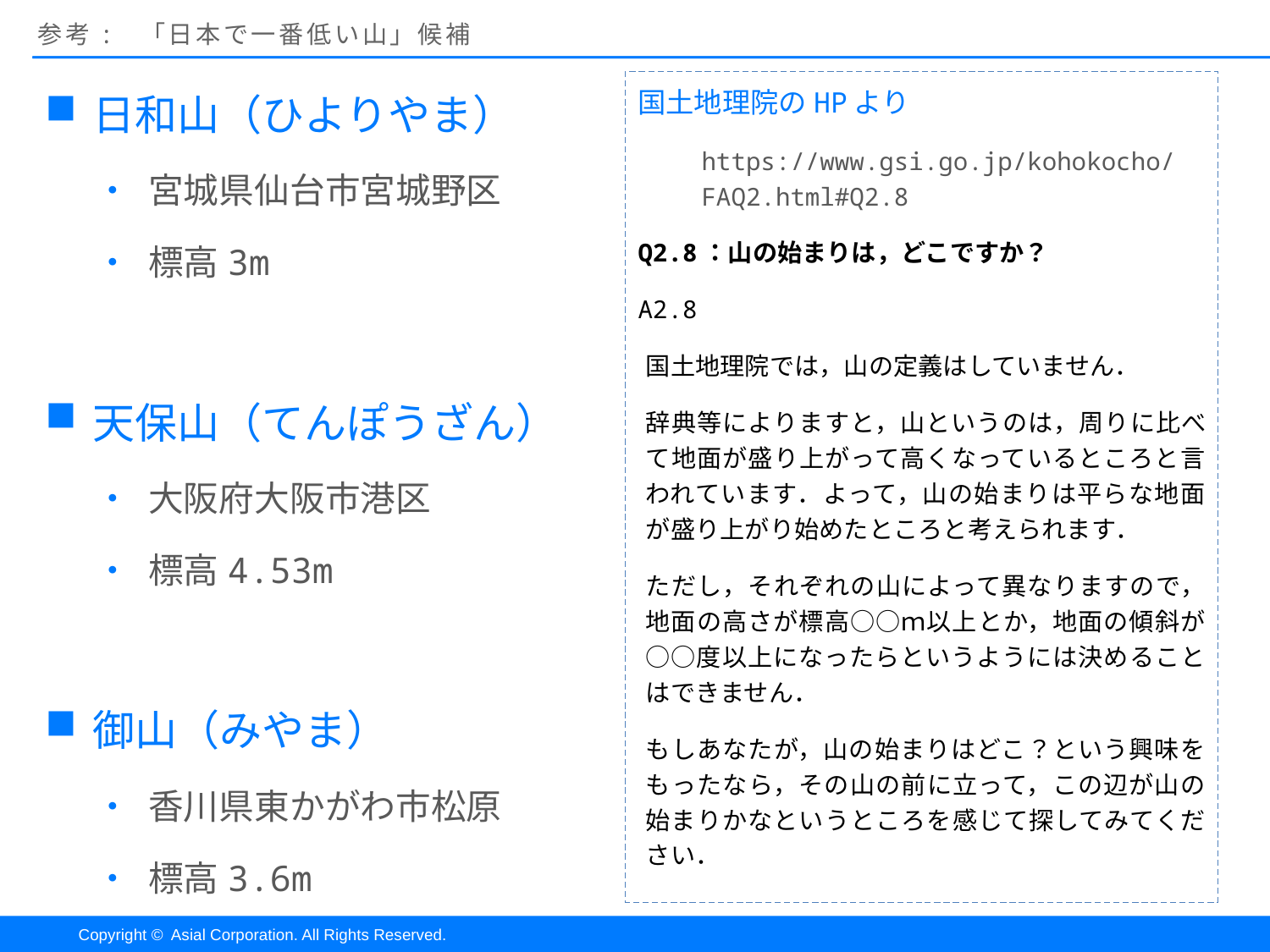

# 参考: 「日本で一番低い山」候補

国土地理院のHPより
https://www.gsi.go.jp/kohokocho/FAQ2.html#Q2.8
Q2.8：山の始まりは，どこですか？
A2.8
国土地理院では，山の定義はしていません．
辞典等によりますと，山というのは，周りに比べて地面が盛り上がって高くなっているところと言われています．よって，山の始まりは平らな地面が盛り上がり始めたところと考えられます．
ただし，それぞれの山によって異なりますので，地面の高さが標高○○ｍ以上とか，地面の傾斜が○○度以上になったらというようには決めることはできません．
もしあなたが，山の始まりはどこ？という興味をもったなら，その山の前に立って，この辺が山の始まりかなというところを感じて探してみてください．

日和山（ひよりやま）
宮城県仙台市宮城野区
標高3m

天保山（てんぽうざん）
大阪府大阪市港区
標高4.53m

御山（みやま）
香川県東かがわ市松原
標高3.6m